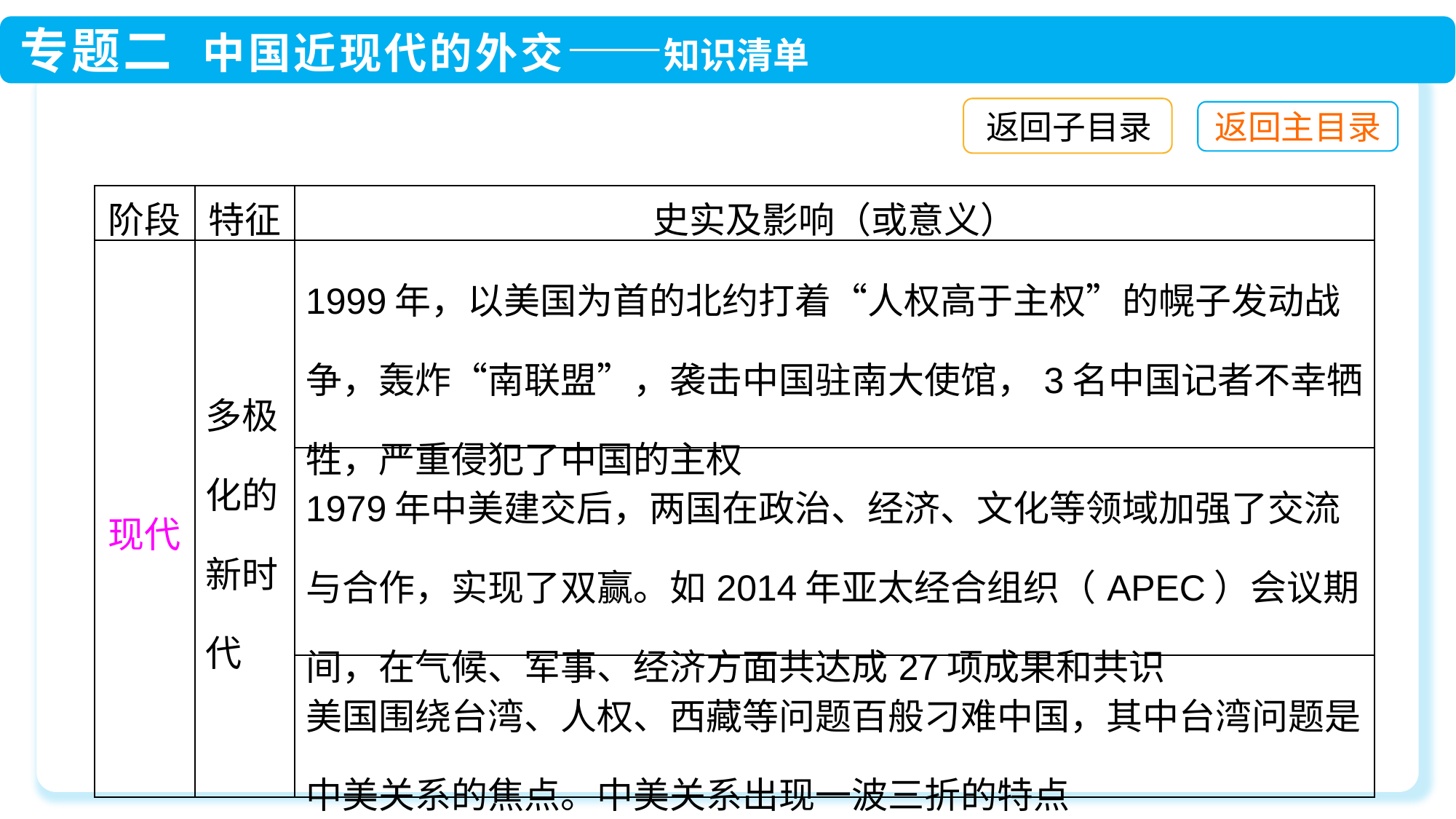

返回子目录
| 阶段 | 特征 | 史实及影响（或意义） |
| --- | --- | --- |
| 现代 | 多极化的新时代 | 1999年，以美国为首的北约打着“人权高于主权”的幌子发动战争，轰炸“南联盟”，袭击中国驻南大使馆，3名中国记者不幸牺牲，严重侵犯了中国的主权 |
|  |  | 1979年中美建交后，两国在政治、经济、文化等领域加强了交流与合作，实现了双赢。如2014年亚太经合组织（APEC）会议期间，在气候、军事、经济方面共达成27项成果和共识 |
|  |  | 美国围绕台湾、人权、西藏等问题百般刁难中国，其中台湾问题是中美关系的焦点。中美关系出现一波三折的特点 |